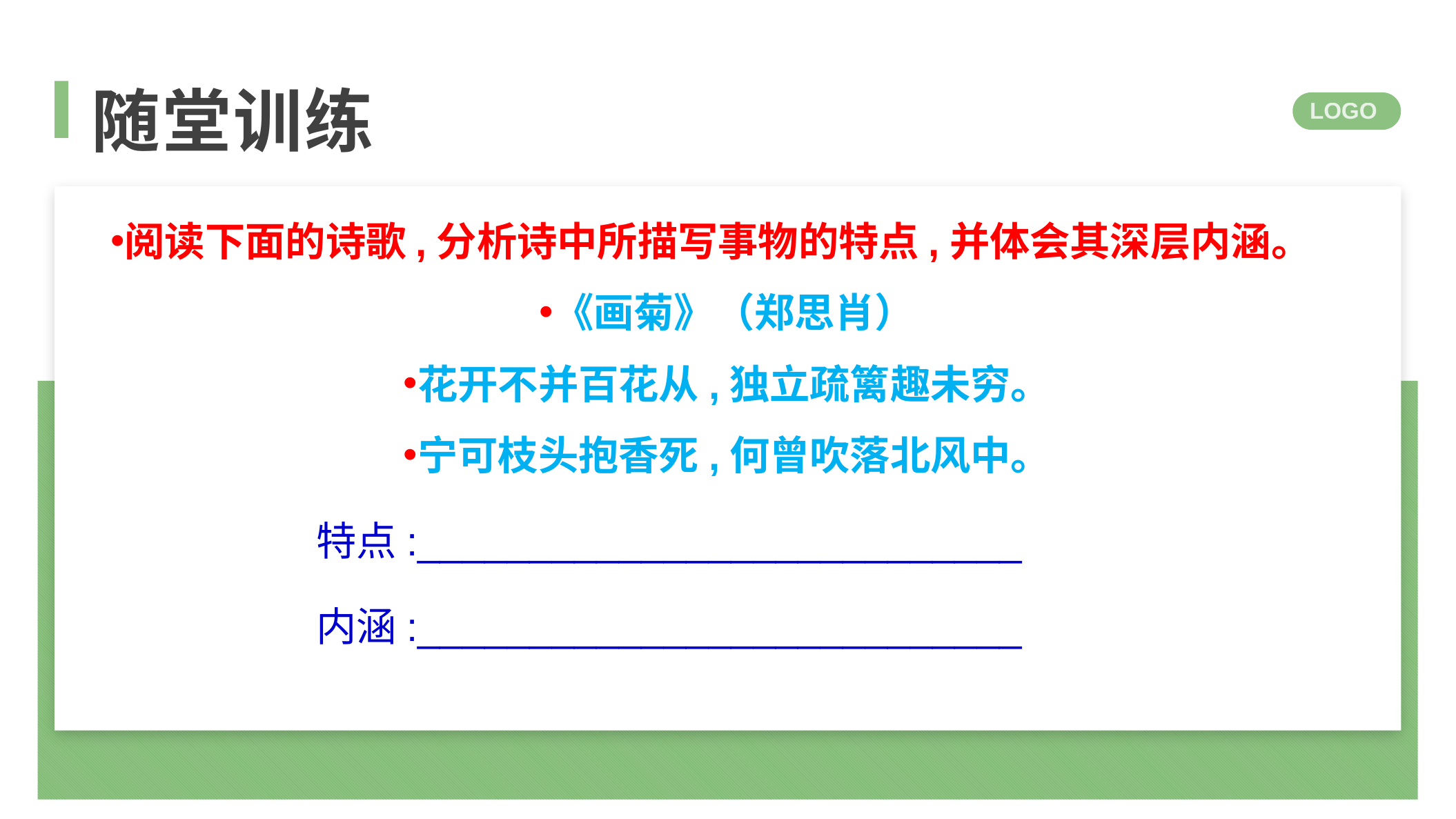

随堂训练

LOGO

阅读下面的诗歌,分析诗中所描写事物的特点,并体会其深层内涵。
《画菊》（郑思肖）
花开不并百花从,独立疏篱趣未穷。
宁可枝头抱香死,何曾吹落北风中。
                   特点:___________________________
                   内涵:___________________________